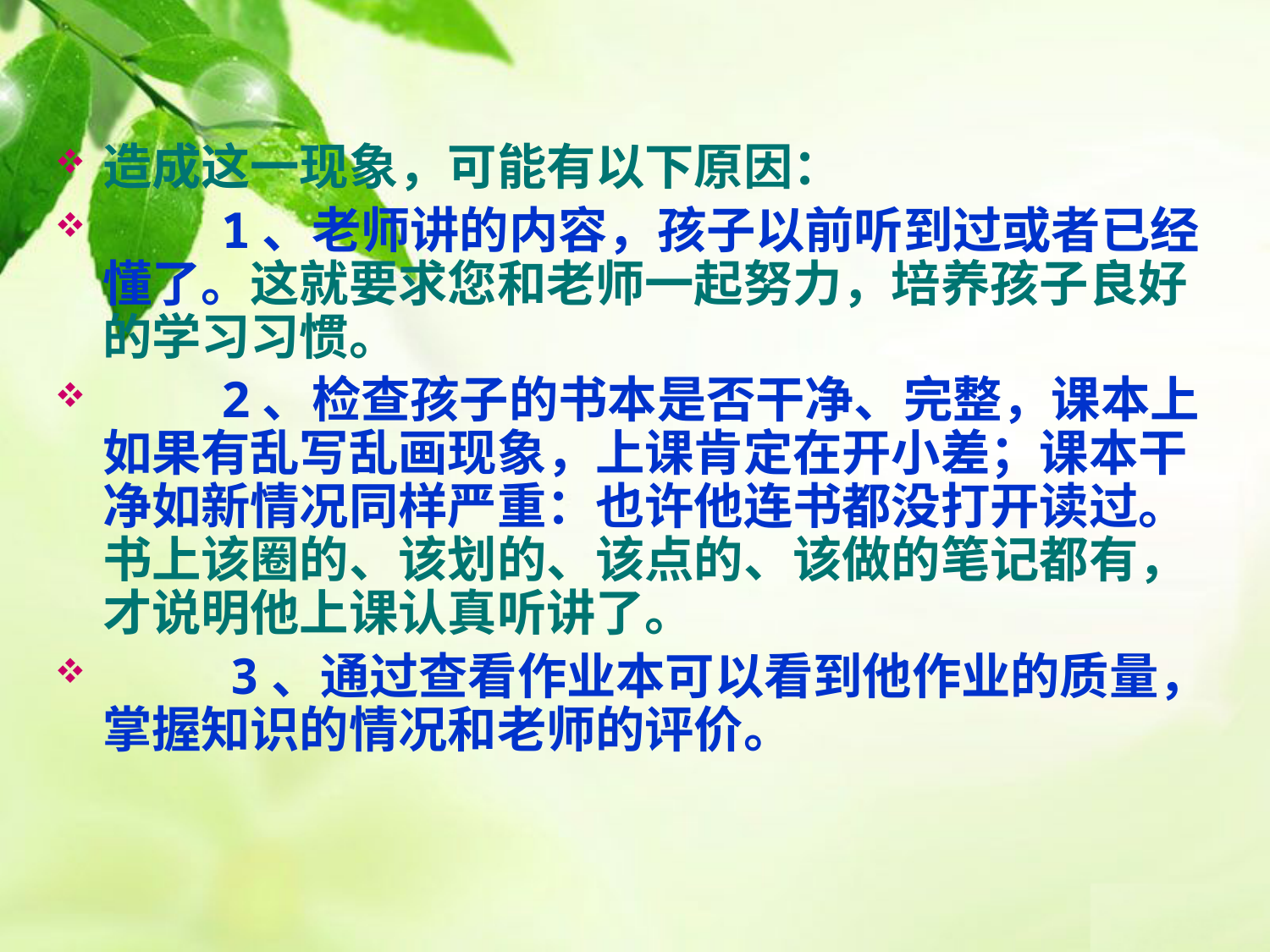

造成这一现象，可能有以下原因：
    1、老师讲的内容，孩子以前听到过或者已经懂了。这就要求您和老师一起努力，培养孩子良好的学习习惯。
    2、检查孩子的书本是否干净、完整，课本上如果有乱写乱画现象，上课肯定在开小差；课本干净如新情况同样严重：也许他连书都没打开读过。书上该圈的、该划的、该点的、该做的笔记都有，才说明他上课认真听讲了。
	3、通过查看作业本可以看到他作业的质量，掌握知识的情况和老师的评价。